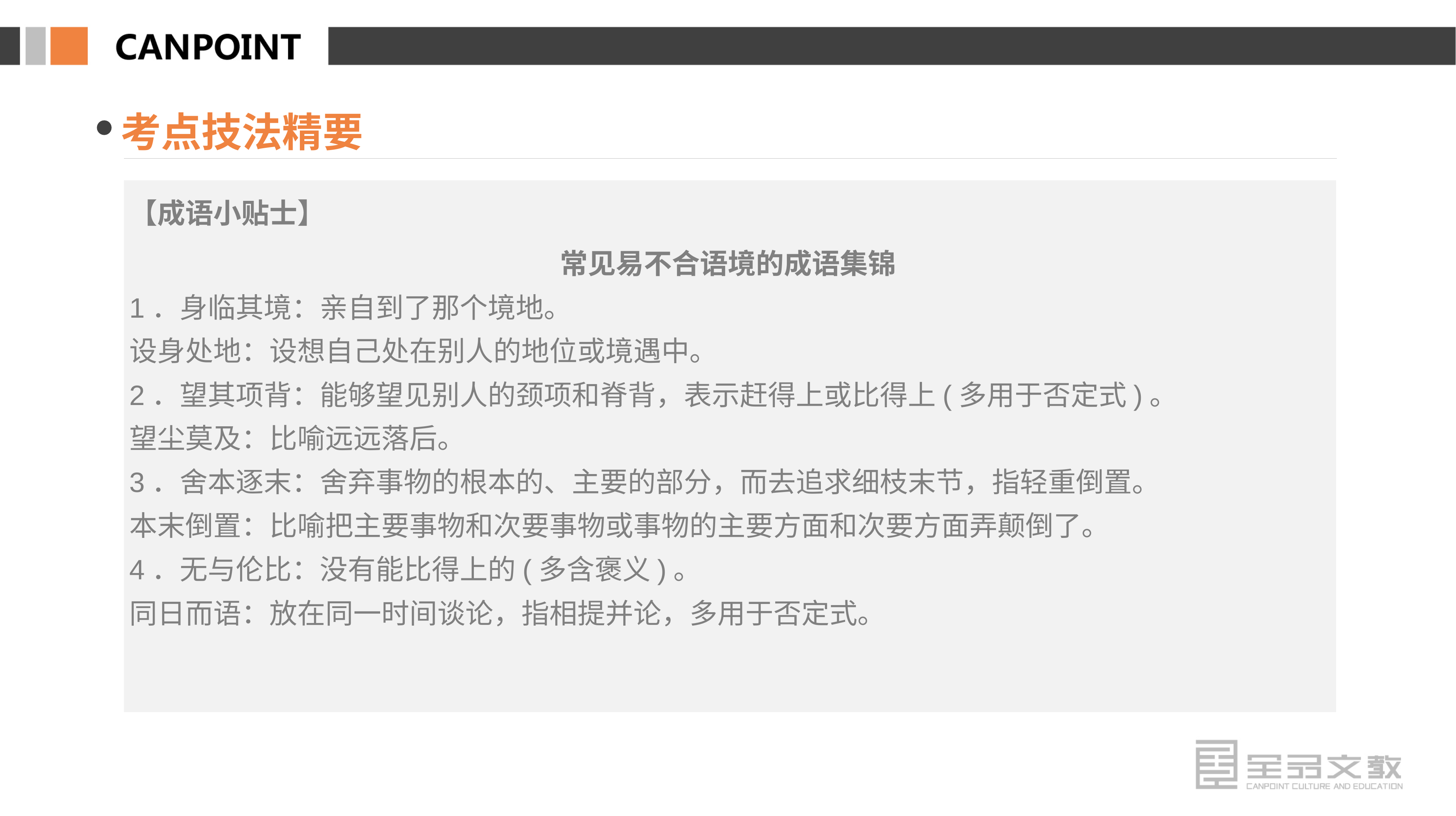

考点技法精要

【成语小贴士】
常见易不合语境的成语集锦
1．身临其境：亲自到了那个境地。
设身处地：设想自己处在别人的地位或境遇中。
2．望其项背：能够望见别人的颈项和脊背，表示赶得上或比得上(多用于否定式)。
望尘莫及：比喻远远落后。
3．舍本逐末：舍弃事物的根本的、主要的部分，而去追求细枝末节，指轻重倒置。
本末倒置：比喻把主要事物和次要事物或事物的主要方面和次要方面弄颠倒了。
4．无与伦比：没有能比得上的(多含褒义)。
同日而语：放在同一时间谈论，指相提并论，多用于否定式。